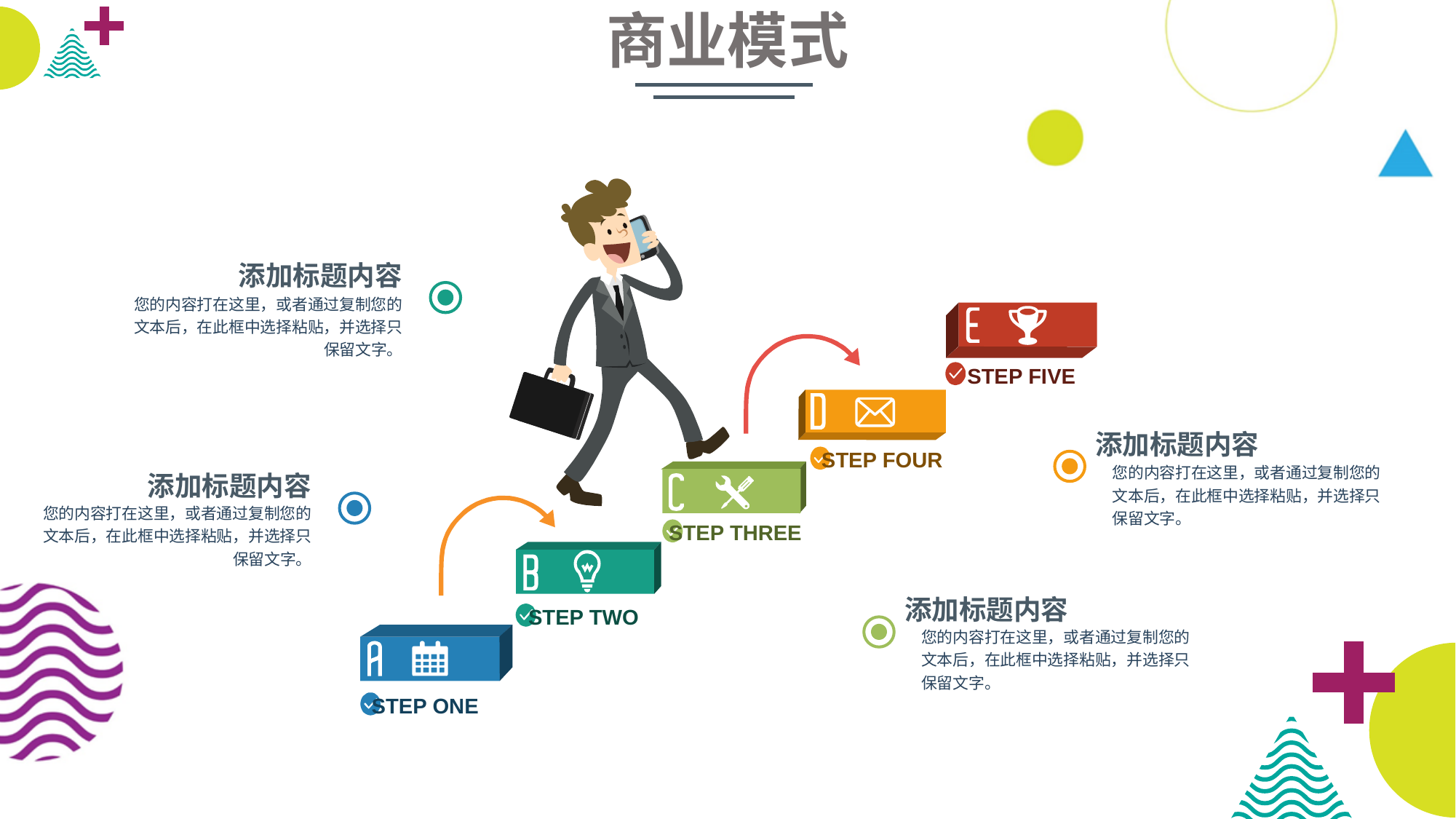

商业模式

STEP FIVE

STEP FOUR

STEP THREE

STEP TWO

STEP ONE

添加标题内容

您的内容打在这里，或者通过复制您的文本后，在此框中选择粘贴，并选择只保留文字。
添加标题内容

您的内容打在这里，或者通过复制您的文本后，在此框中选择粘贴，并选择只保留文字。
添加标题内容

您的内容打在这里，或者通过复制您的文本后，在此框中选择粘贴，并选择只保留文字。
添加标题内容

您的内容打在这里，或者通过复制您的文本后，在此框中选择粘贴，并选择只保留文字。